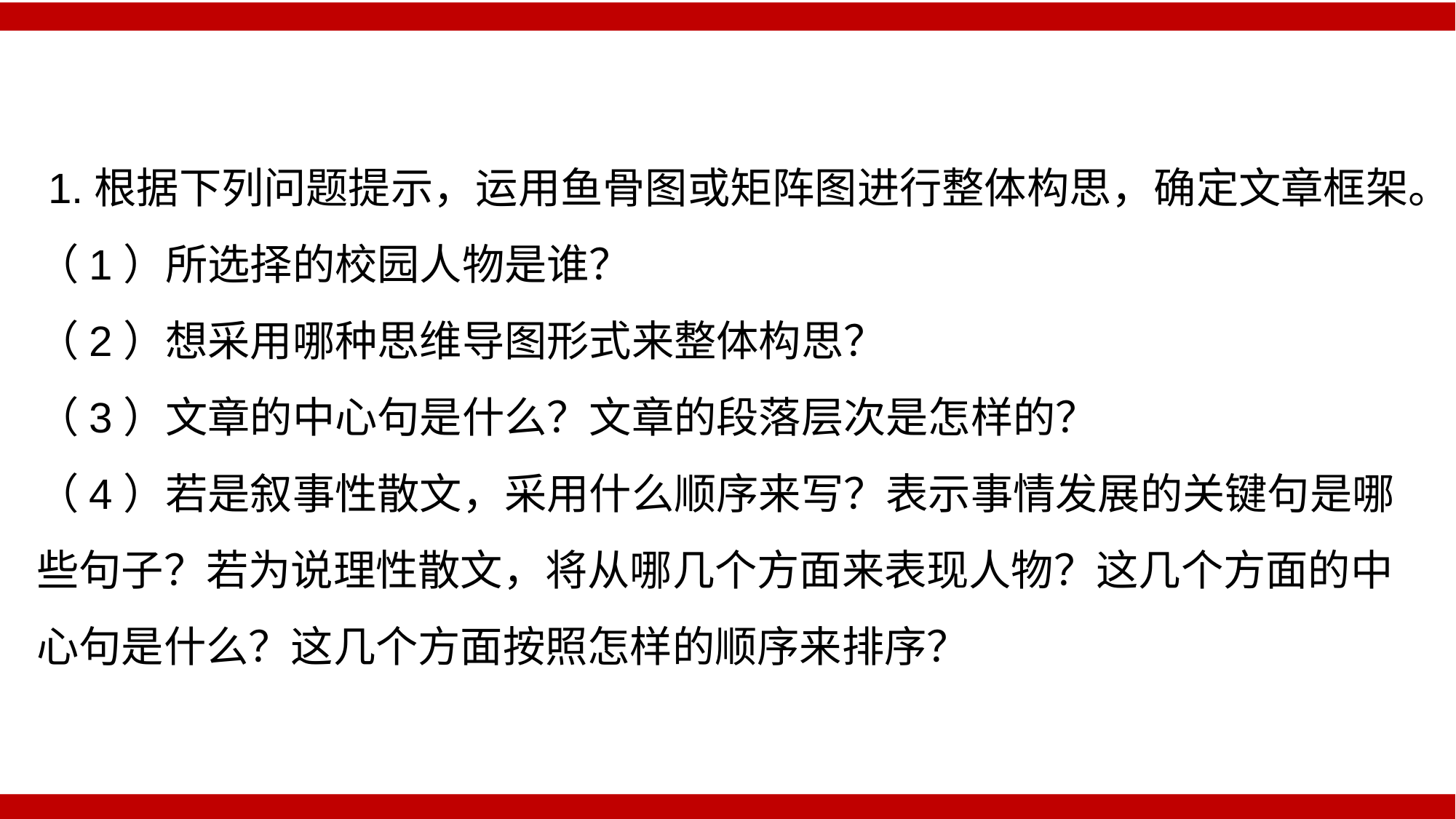

1.根据下列问题提示，运用鱼骨图或矩阵图进行整体构思，确定文章框架。
（1）所选择的校园人物是谁？
（2）想采用哪种思维导图形式来整体构思？
（3）文章的中心句是什么？文章的段落层次是怎样的？
（4）若是叙事性散文，采用什么顺序来写？表示事情发展的关键句是哪些句子？若为说理性散文，将从哪几个方面来表现人物？这几个方面的中心句是什么？这几个方面按照怎样的顺序来排序？